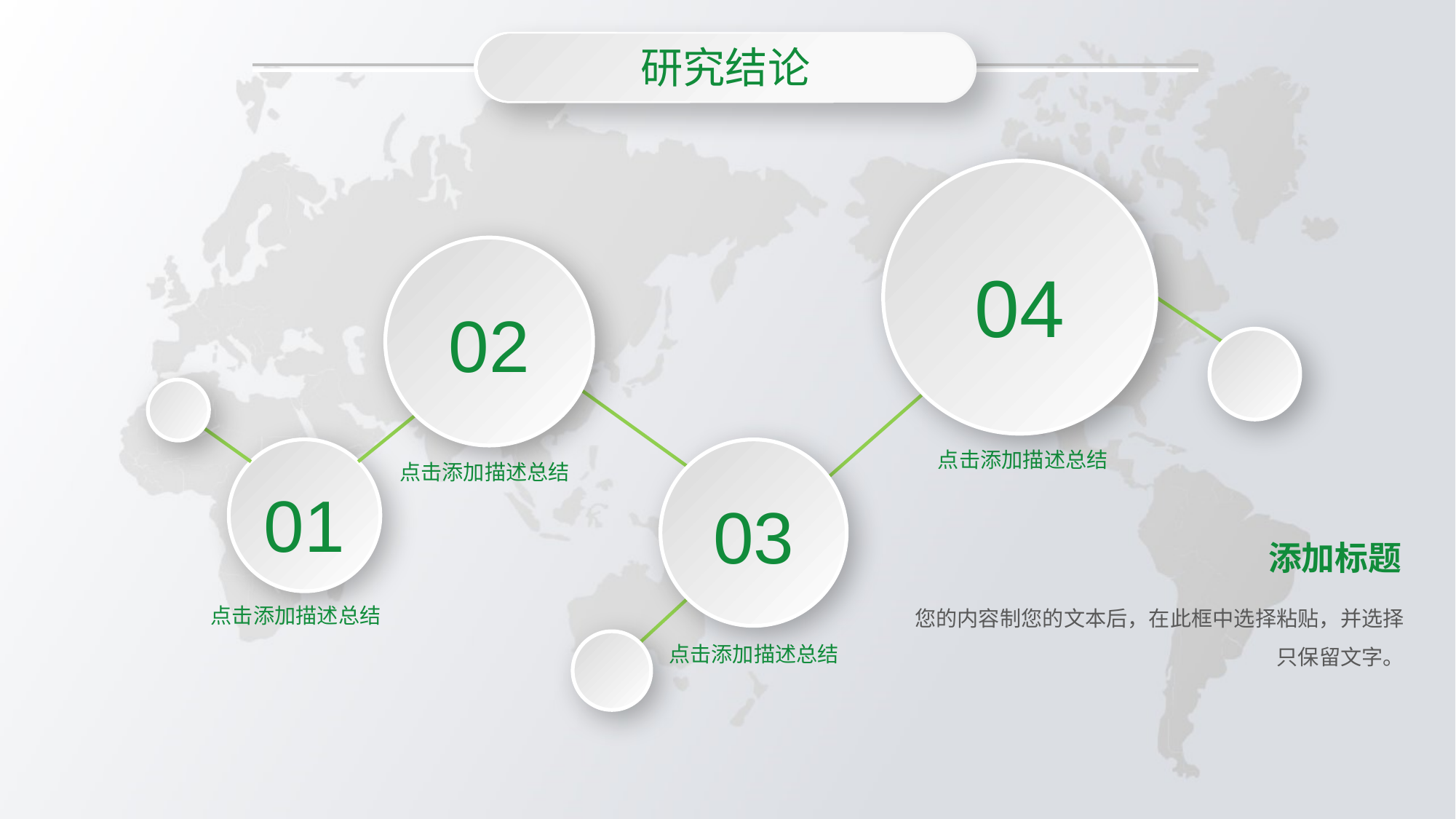

研究结论

04

02

点击添加描述总结

03

01
点击添加描述总结
	添加标题
您的内容制您的文本后，在此框中选择粘贴，并选择只保留文字。
点击添加描述总结

点击添加描述总结